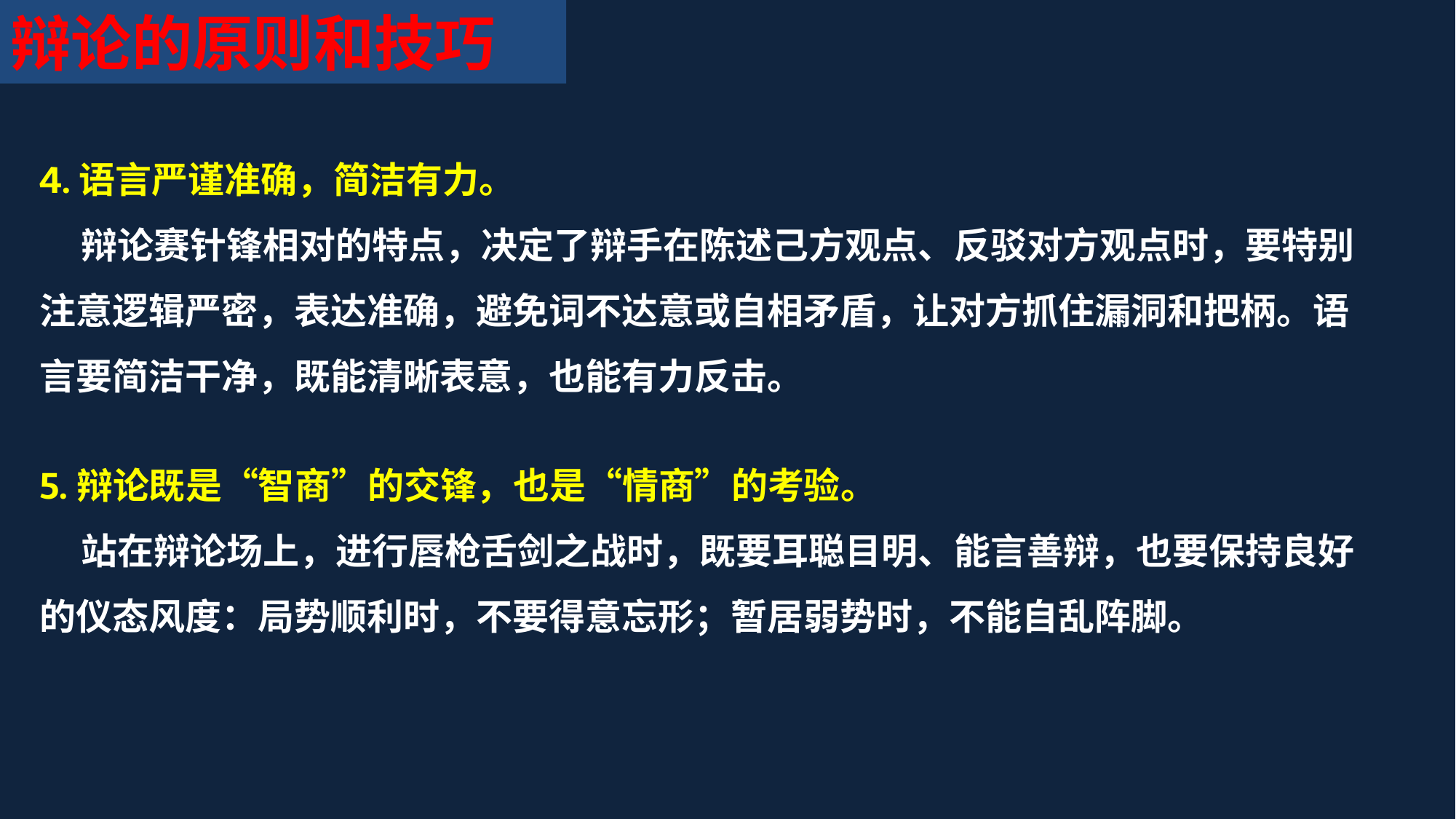

辩论的原则和技巧
4.语言严谨准确，简洁有力。
    辩论赛针锋相对的特点，决定了辩手在陈述己方观点、反驳对方观点时，要特别注意逻辑严密，表达准确，避免词不达意或自相矛盾，让对方抓住漏洞和把柄。语言要简洁干净，既能清晰表意，也能有力反击。

5.辩论既是“智商”的交锋，也是“情商”的考验。
    站在辩论场上，进行唇枪舌剑之战时，既要耳聪目明、能言善辩，也要保持良好的仪态风度：局势顺利时，不要得意忘形；暂居弱势时，不能自乱阵脚。